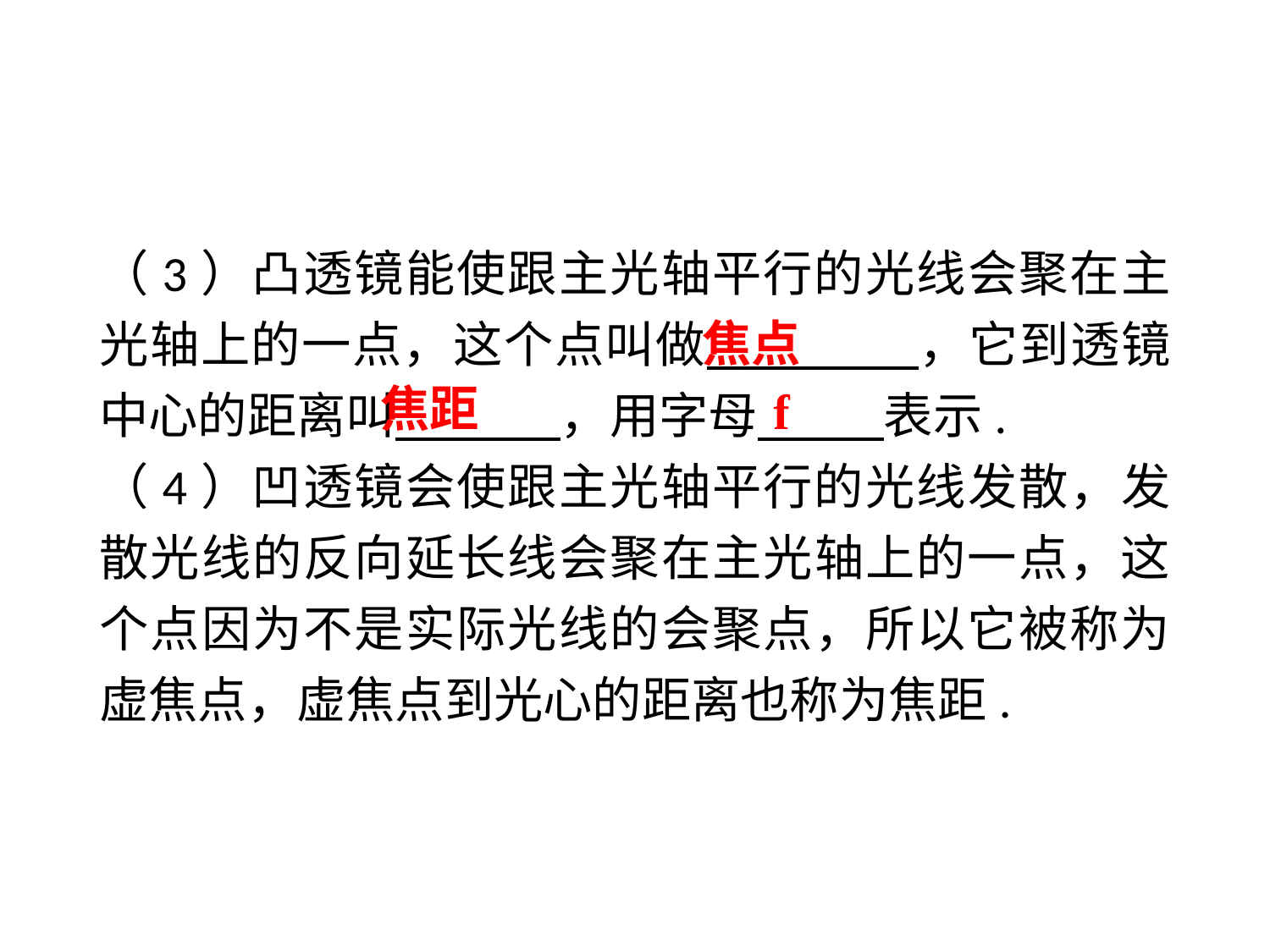

（3）凸透镜能使跟主光轴平行的光线会聚在主光轴上的一点，这个点叫做　         　，它到透镜中心的距离叫               ，用字母　       表示.
（4）凹透镜会使跟主光轴平行的光线发散，发散光线的反向延长线会聚在主光轴上的一点，这个点因为不是实际光线的会聚点，所以它被称为虚焦点，虚焦点到光心的距离也称为焦距.
焦点
焦距
f